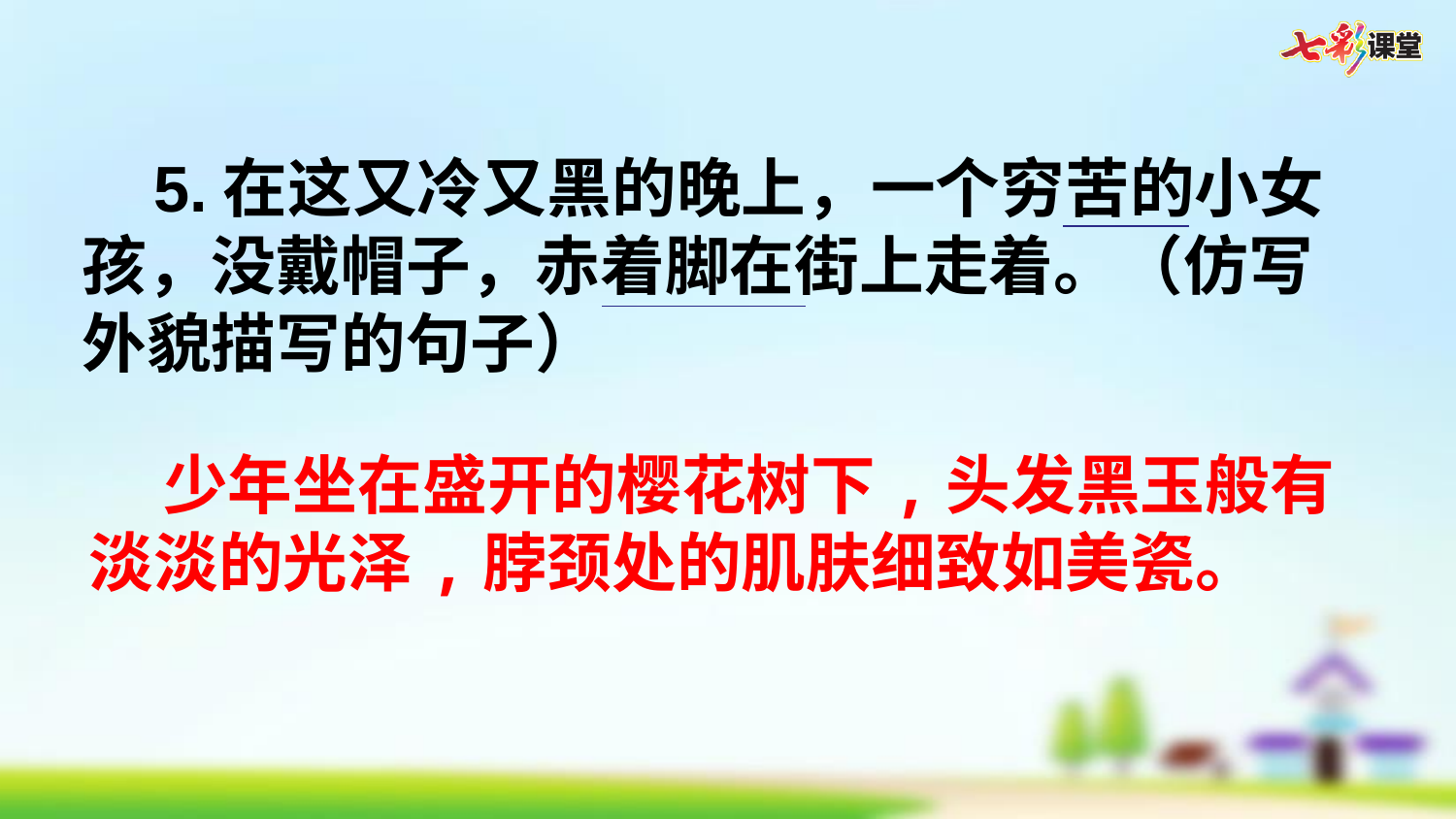

5.在这又冷又黑的晚上，一个穷苦的小女孩，没戴帽子，赤着脚在街上走着。（仿写外貌描写的句子）
    少年坐在盛开的樱花树下,头发黑玉般有淡淡的光泽,脖颈处的肌肤细致如美瓷。